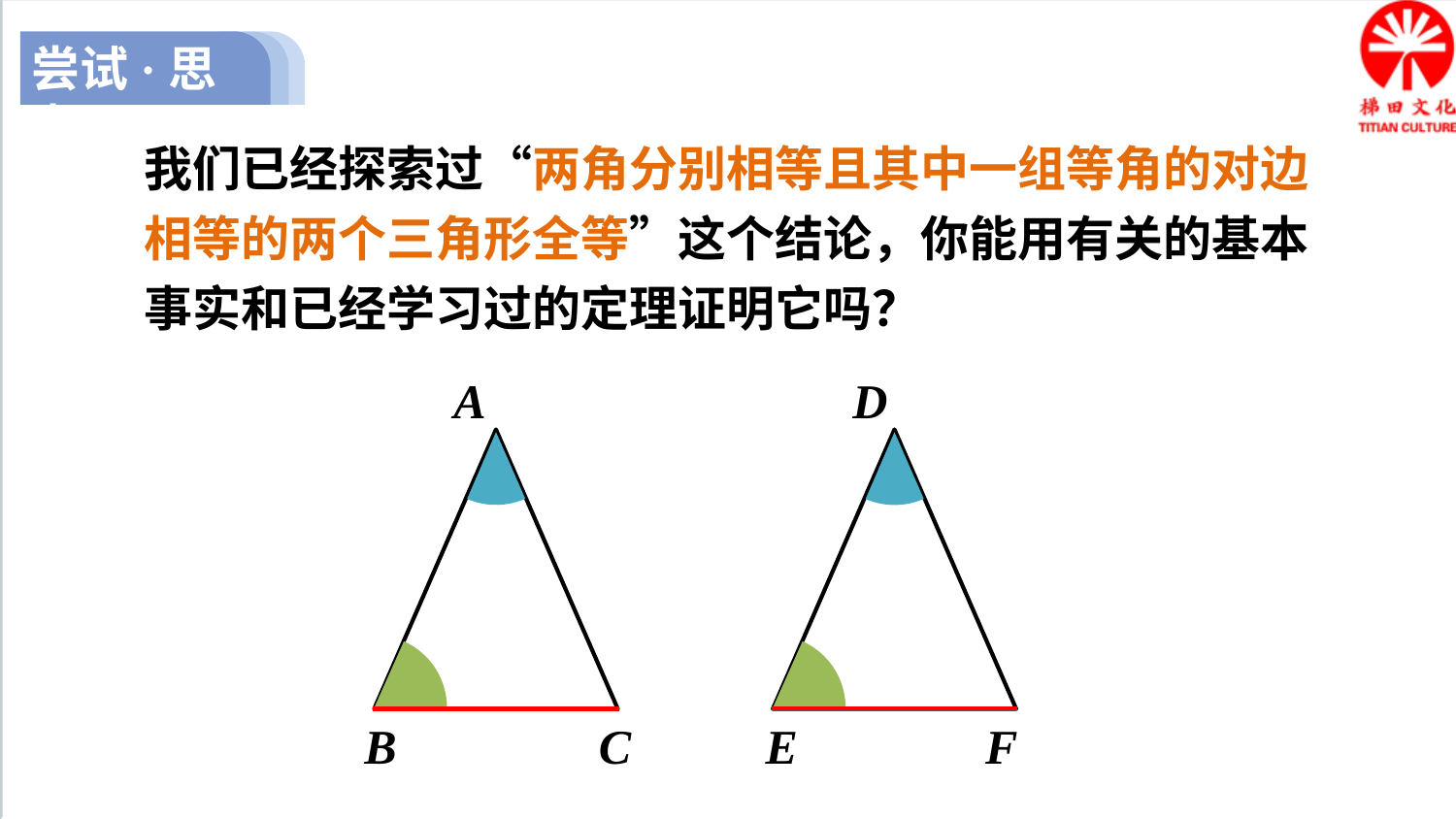

尝试·思考

我们已经探索过“两角分别相等且其中一组等角的对边相等的两个三角形全等”这个结论，你能用有关的基本事实和已经学习过的定理证明它吗？
A

B
C
D

E
F